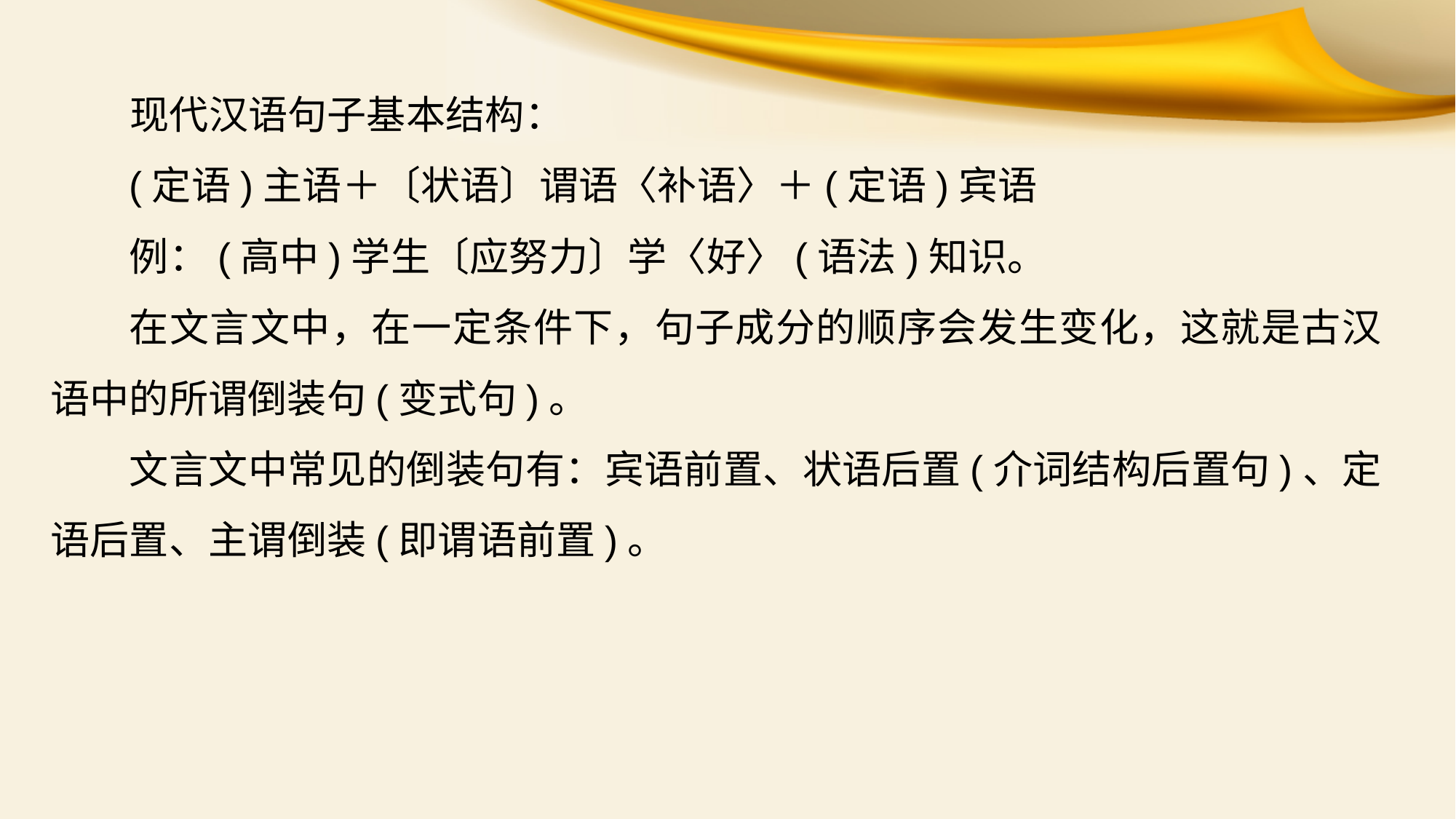

现代汉语句子基本结构：
(定语)主语＋〔状语〕谓语〈补语〉＋(定语)宾语
例：(高中)学生〔应努力〕学〈好〉(语法)知识。
在文言文中，在一定条件下，句子成分的顺序会发生变化，这就是古汉语中的所谓倒装句(变式句)。
文言文中常见的倒装句有：宾语前置、状语后置(介词结构后置句)、定语后置、主谓倒装(即谓语前置)。